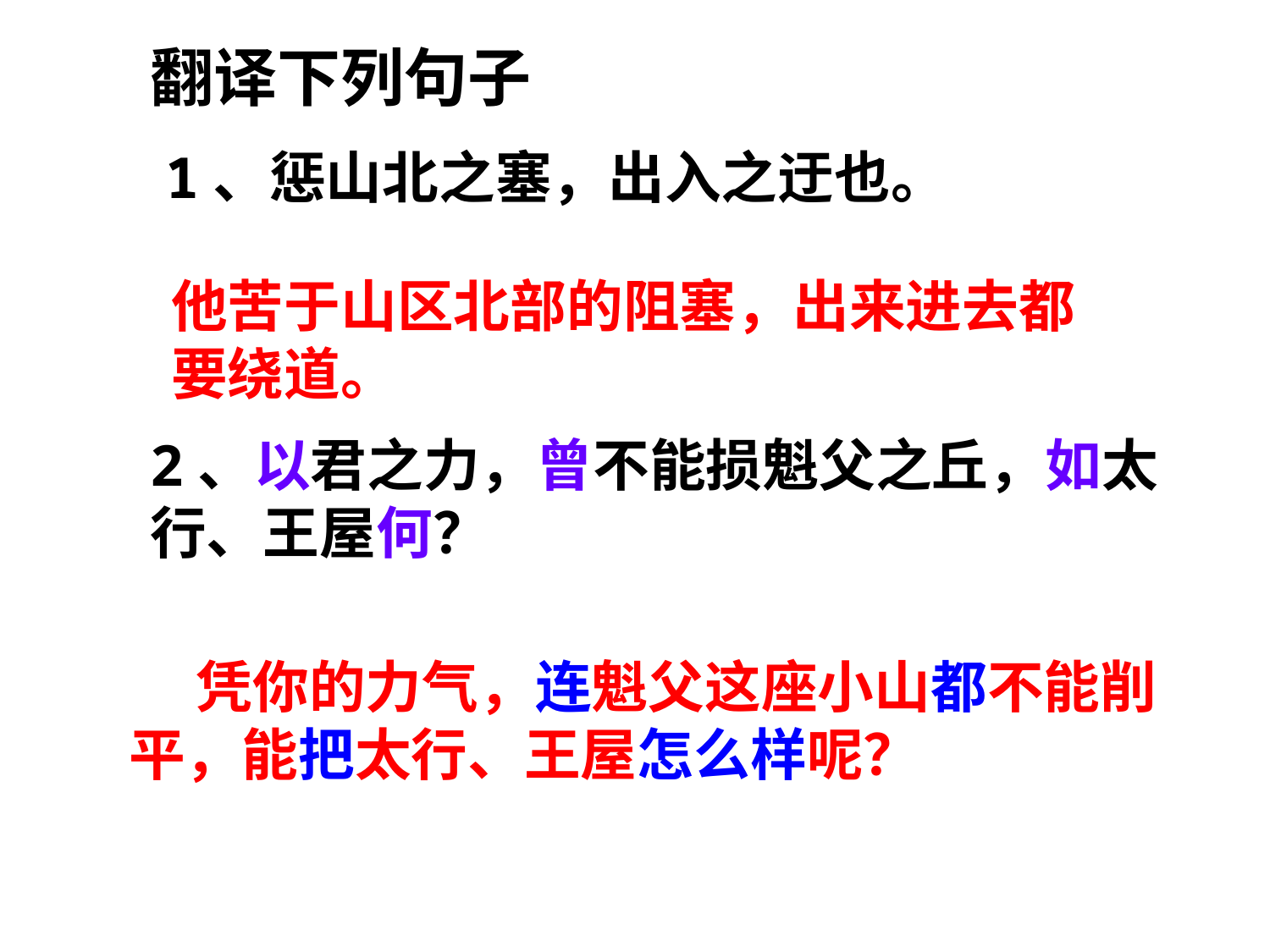

翻译下列句子
 1、惩山北之塞，出入之迂也。

2、以君之力，曾不能损魁父之丘，如太行、王屋何？

他苦于山区北部的阻塞，出来进去都要绕道。
      凭你的力气，连魁父这座小山都不能削平，能把太行、王屋怎么样呢？